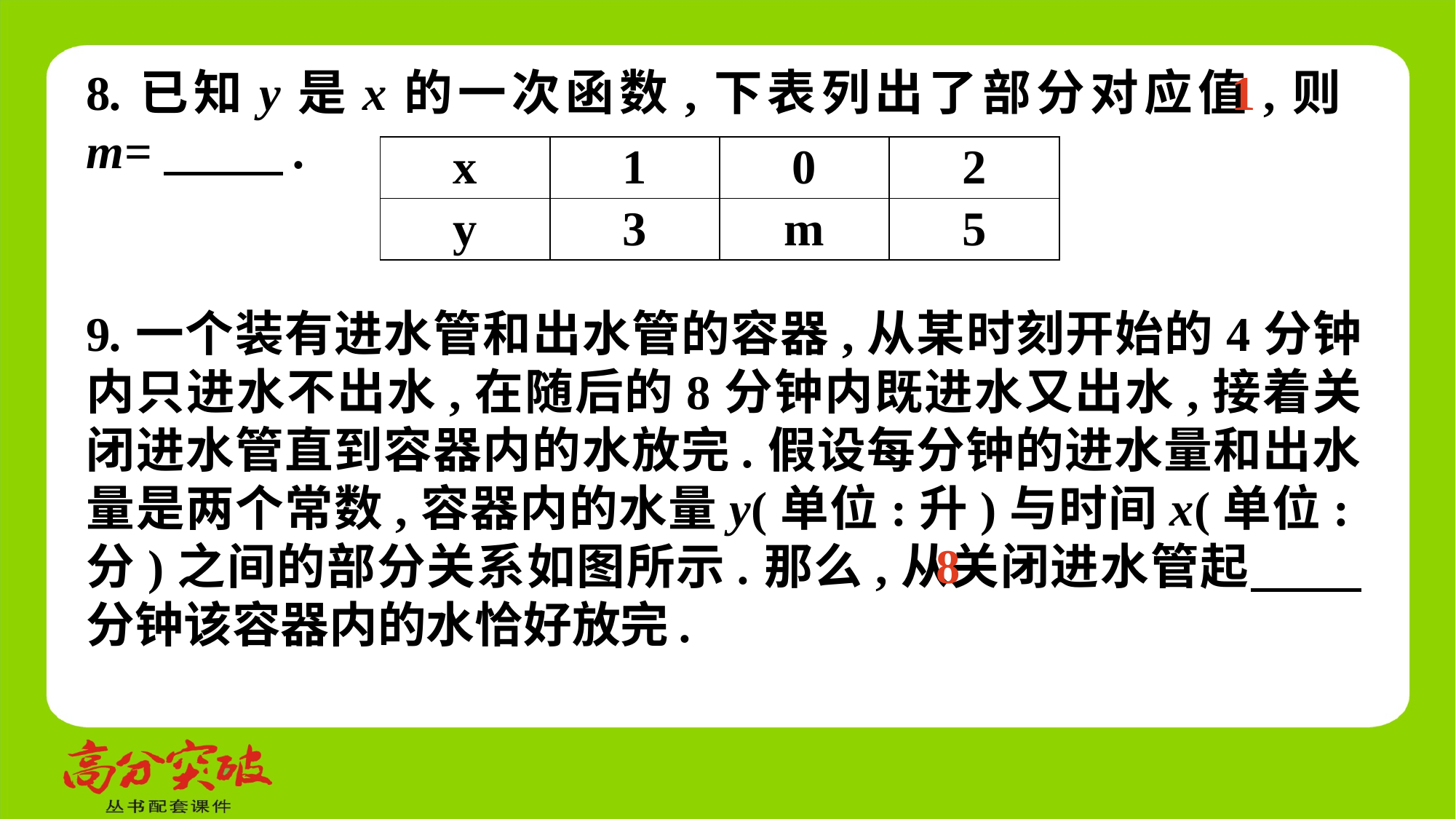

1
8.已知y是x的一次函数,下表列出了部分对应值,则m=　  　.
| x | 1 | 0 | 2 |
| --- | --- | --- | --- |
| y | 3 | m | 5 |
9.一个装有进水管和出水管的容器,从某时刻开始的4分钟内只进水不出水,在随后的8分钟内既进水又出水,接着关闭进水管直到容器内的水放完.假设每分钟的进水量和出水量是两个常数,容器内的水量y(单位:升)与时间x(单位:分)之间的部分关系如图所示.那么,从关闭进水管起　 　分钟该容器内的水恰好放完.
8